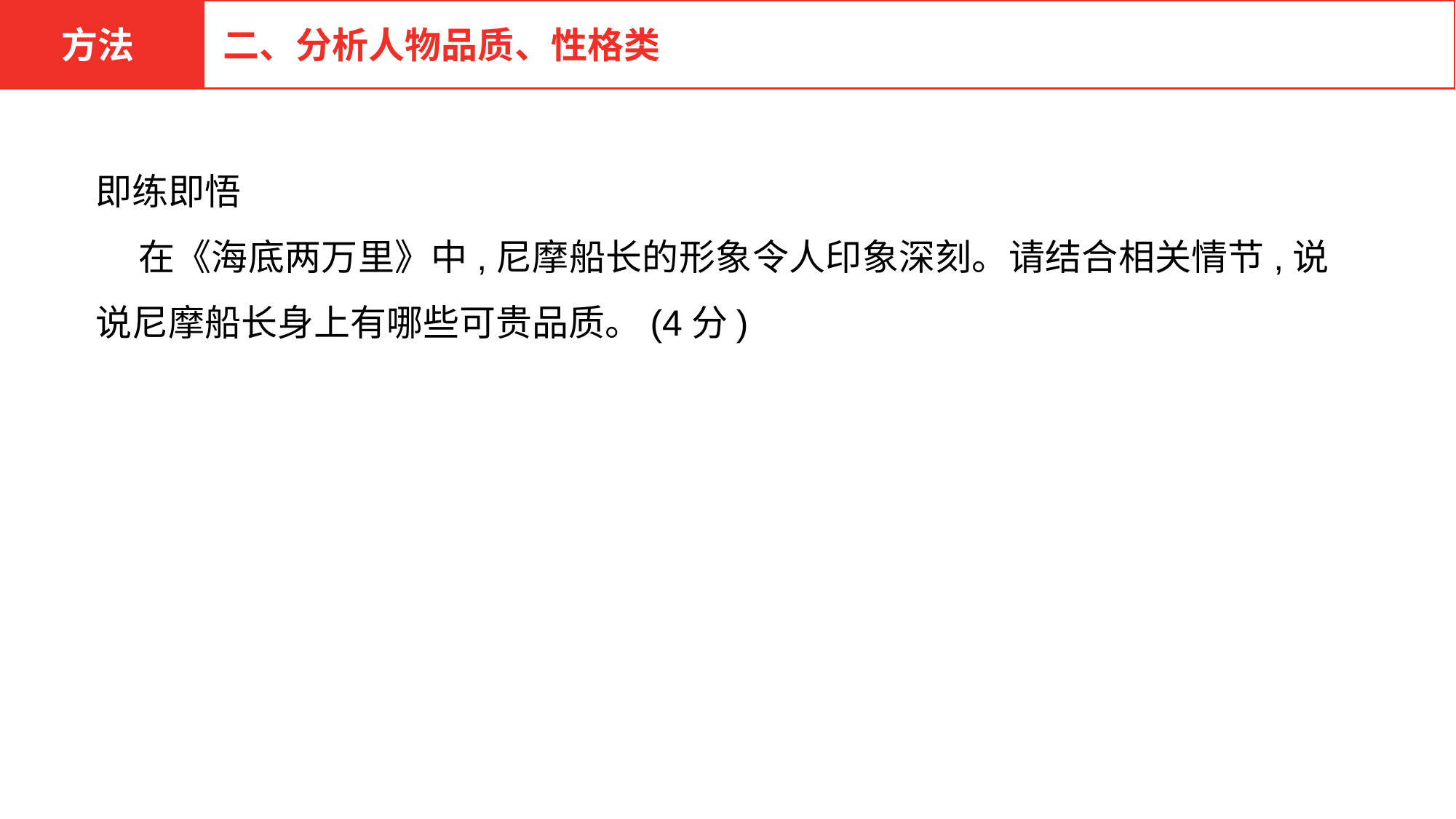

方法
二、分析人物品质、性格类
即练即悟
    在《海底两万里》中,尼摩船长的形象令人印象深刻。请结合相关情节,说说尼摩船长身上有哪些可贵品质。(4分)